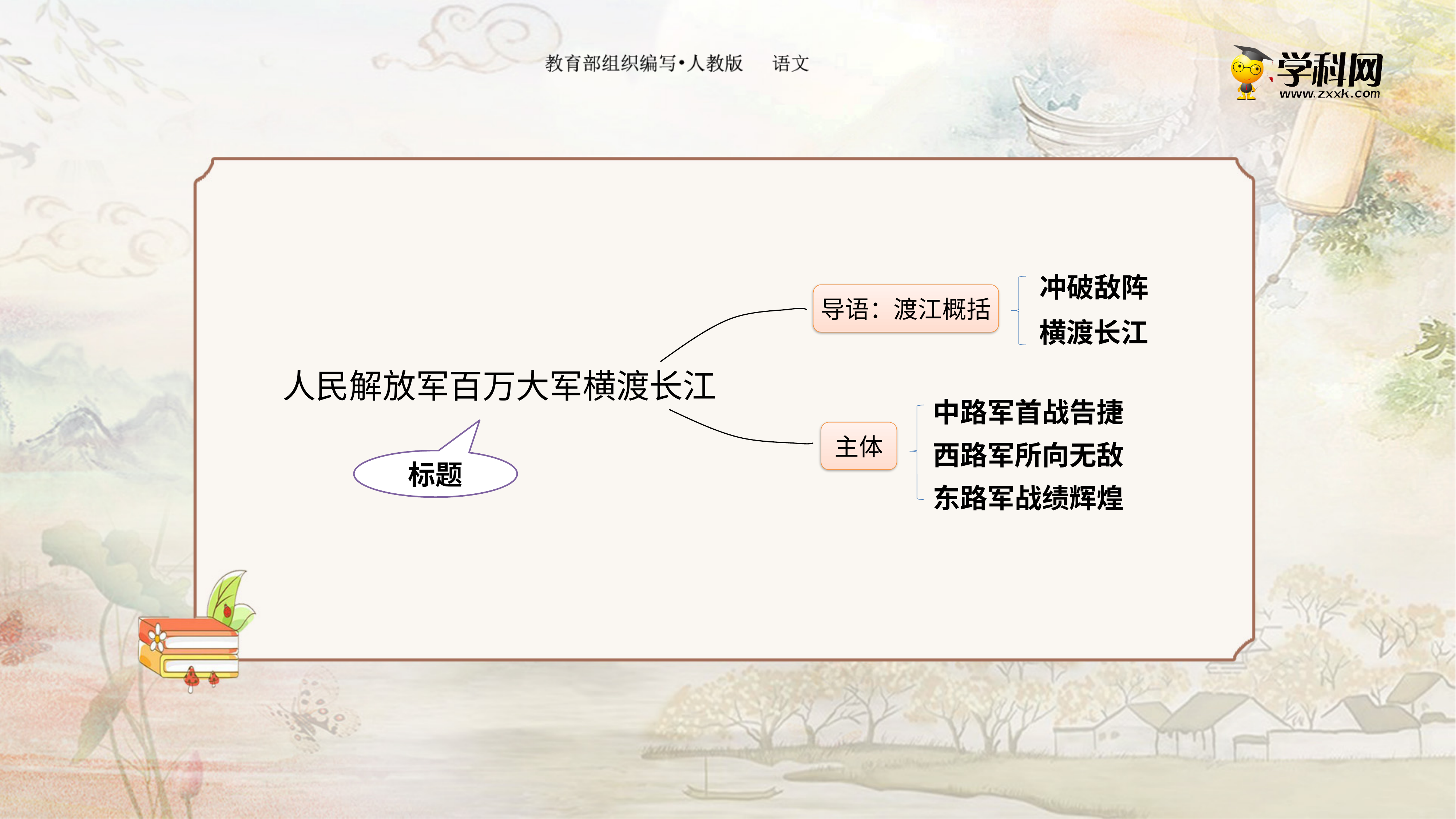

冲破敌阵

导语：渡江概括

横渡长江
人民解放军百万大军横渡长江
中路军首战告捷

主体
西路军所向无敌
标题
东路军战绩辉煌